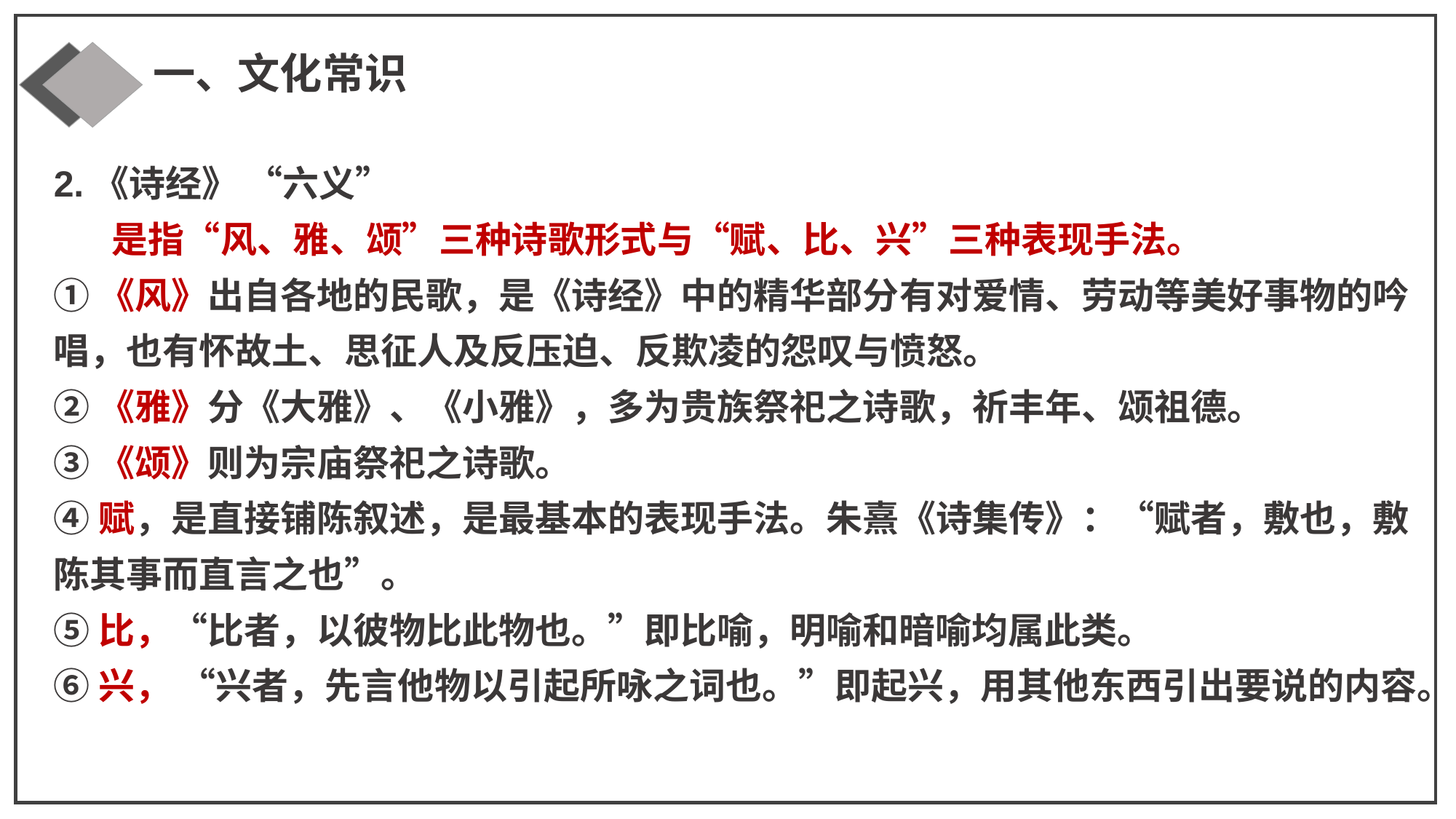

一、文化常识

2.《诗经》 “六义”
      是指“风、雅、颂”三种诗歌形式与“赋、比、兴”三种表现手法。
①《风》出自各地的民歌，是《诗经》中的精华部分有对爱情、劳动等美好事物的吟唱，也有怀故土、思征人及反压迫、反欺凌的怨叹与愤怒。
②《雅》分《大雅》、《小雅》，多为贵族祭祀之诗歌，祈丰年、颂祖德。
③《颂》则为宗庙祭祀之诗歌。
④赋，是直接铺陈叙述，是最基本的表现手法。朱熹《诗集传》：“赋者，敷也，敷陈其事而直言之也”。
⑤比，“比者，以彼物比此物也。”即比喻，明喻和暗喻均属此类。
⑥兴， “兴者，先言他物以引起所咏之词也。”即起兴，用其他东西引出要说的内容。